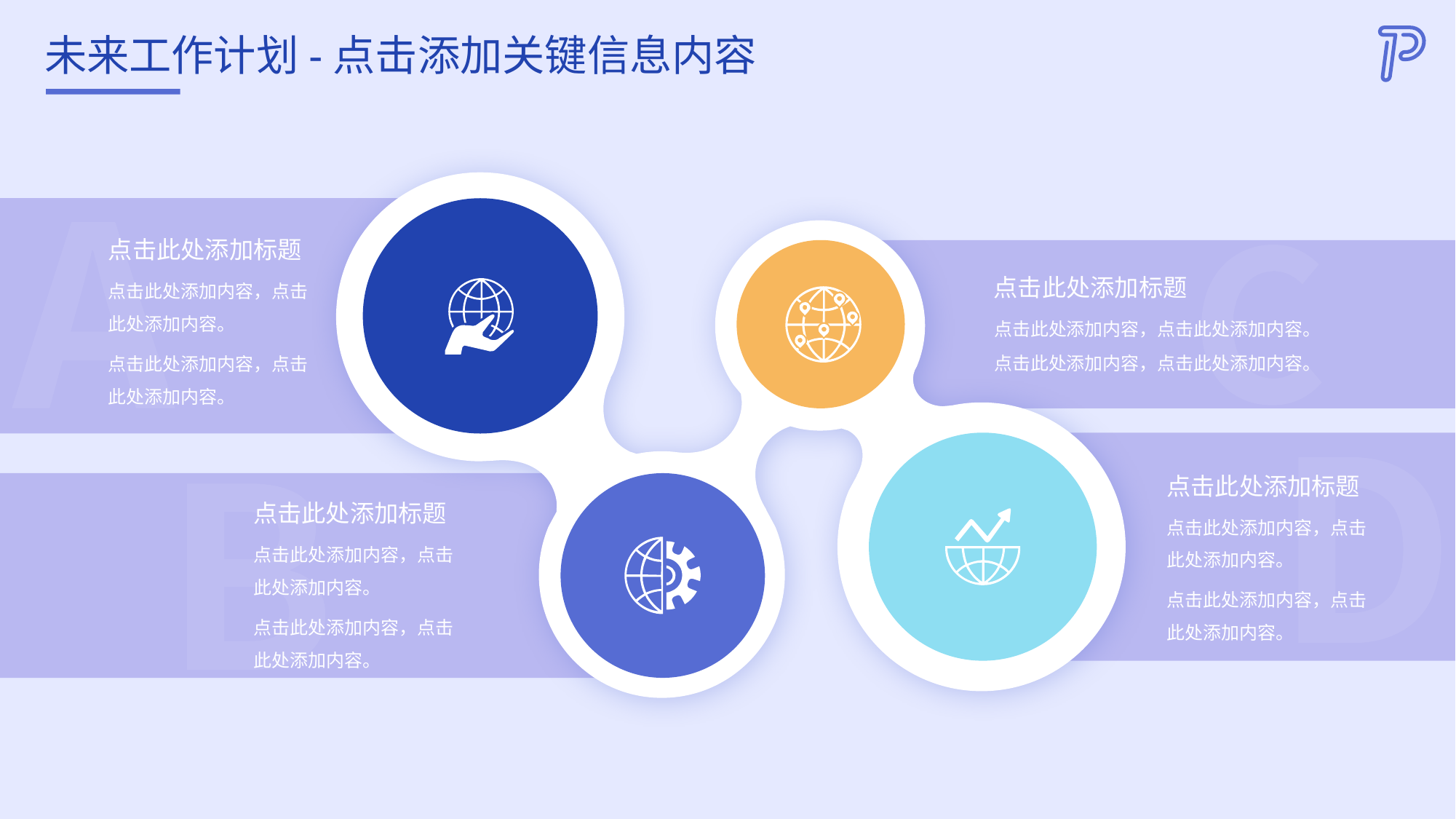

# 未来工作计划-点击添加关键信息内容

点击此处添加标题

点击此处添加标题
点击此处添加内容，点击此处添加内容。

点击此处添加内容，点击此处添加内容。

点击此处添加内容，点击此处添加内容。
点击此处添加内容，点击此处添加内容。

点击此处添加标题

点击此处添加标题

点击此处添加内容，点击此处添加内容。

点击此处添加内容，点击此处添加内容。

点击此处添加内容，点击此处添加内容。
点击此处添加内容，点击此处添加内容。